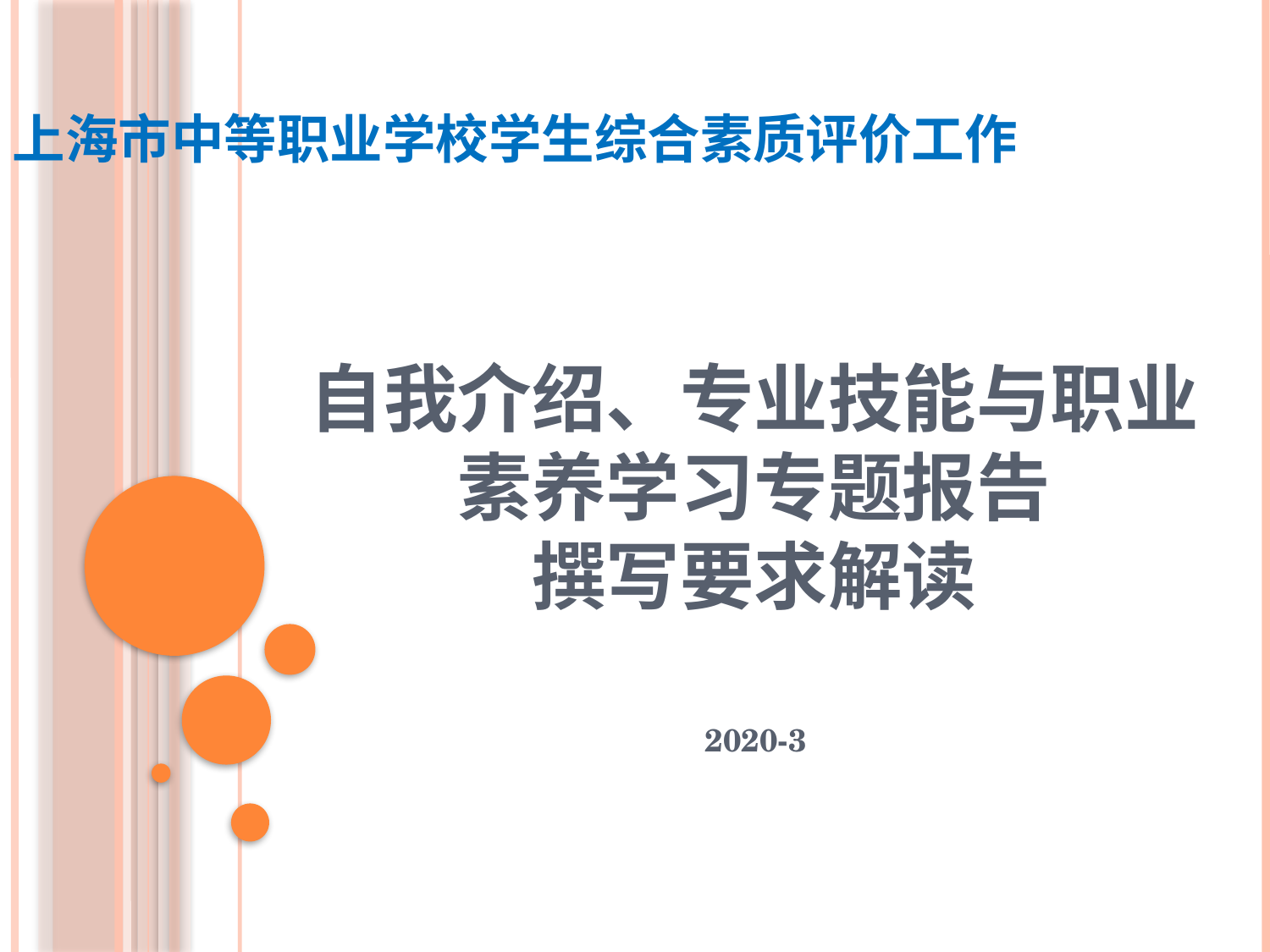

上海市中等职业学校学生综合素质评价工作
# 自我介绍、专业技能与职业素养学习专题报告 撰写要求解读
2020-3